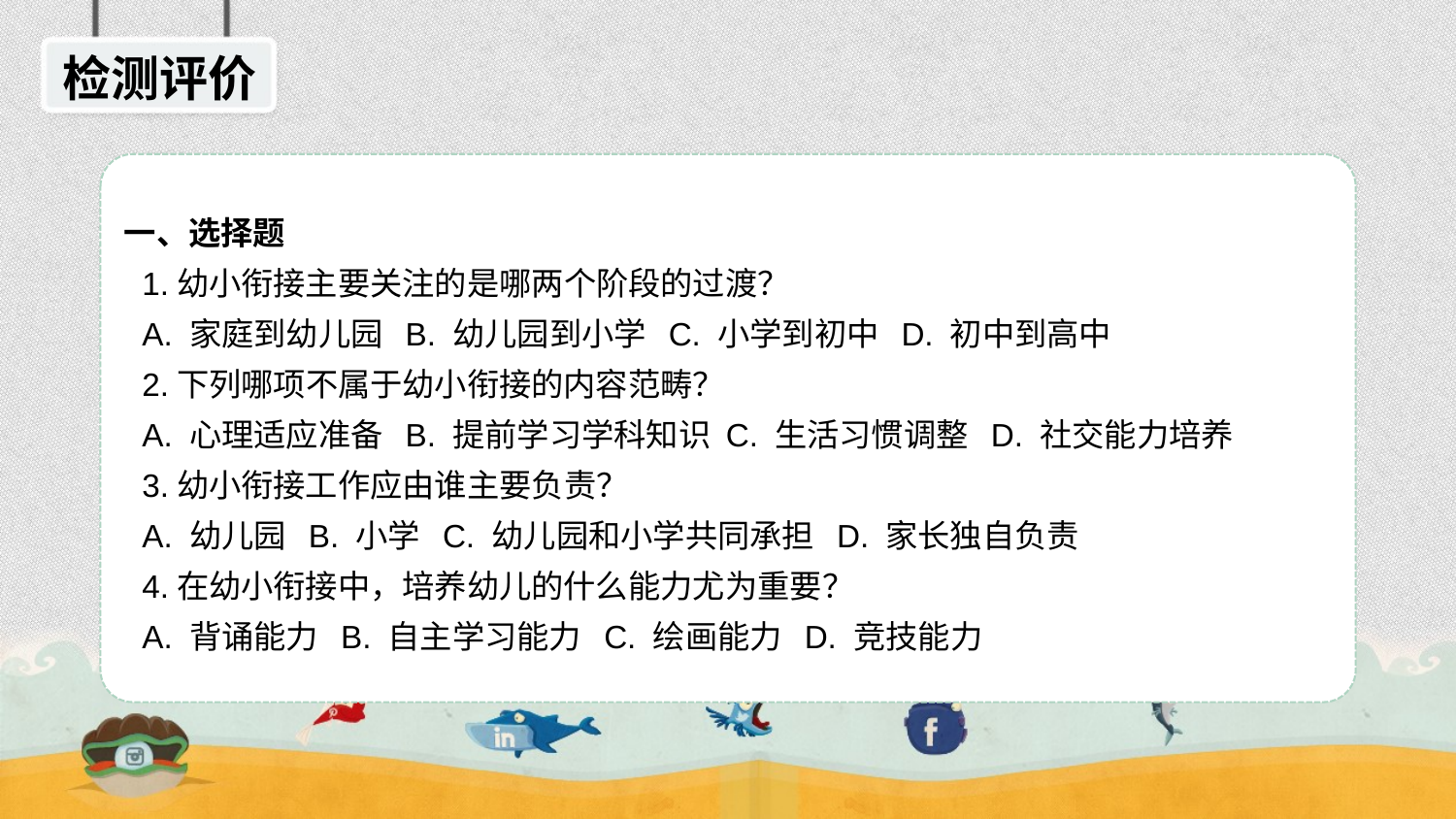

检测评价

一、选择题
  1.幼小衔接主要关注的是哪两个阶段的过渡？
  A. 家庭到幼儿园  B. 幼儿园到小学  C. 小学到初中  D. 初中到高中
  2.下列哪项不属于幼小衔接的内容范畴？
  A. 心理适应准备  B. 提前学习学科知识 C. 生活习惯调整  D. 社交能力培养
  3.幼小衔接工作应由谁主要负责？
  A. 幼儿园  B. 小学  C. 幼儿园和小学共同承担  D. 家长独自负责
  4.在幼小衔接中，培养幼儿的什么能力尤为重要？
  A. 背诵能力  B. 自主学习能力  C. 绘画能力  D. 竞技能力